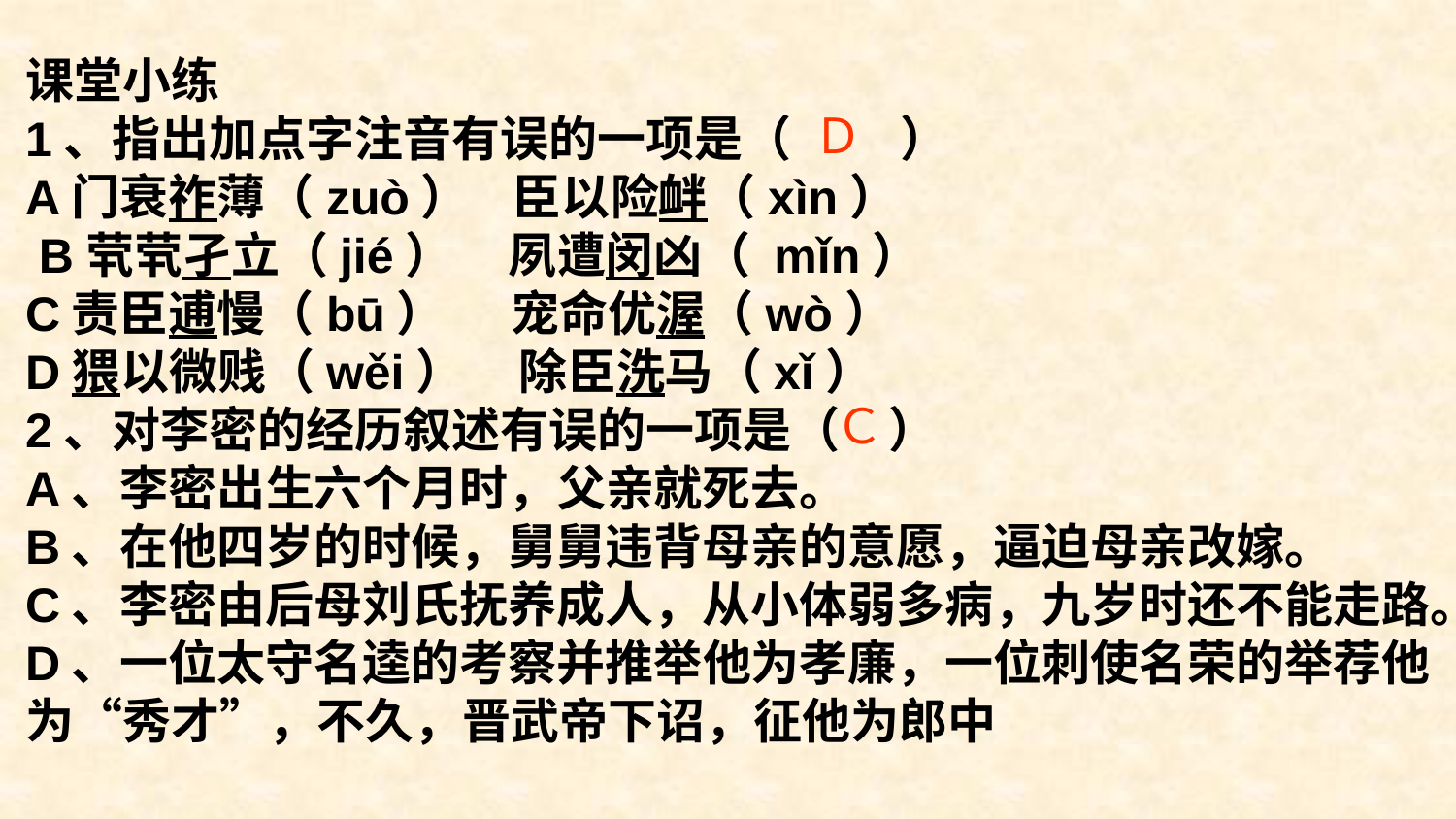

课堂小练
1、指出加点字注音有误的一项是（　　 ）
A门衰祚薄（zuò）    臣以险衅（xìn）
 B茕茕孑立（jié）     夙遭闵凶（ mǐn）
C责臣逋慢（bū）      宠命优渥（wò）
D猥以微贱（wěi）     除臣洗马（xǐ）
2、对李密的经历叙述有误的一项是（　）
A、李密出生六个月时，父亲就死去。
B、在他四岁的时候，舅舅违背母亲的意愿，逼迫母亲改嫁。
C、李密由后母刘氏抚养成人，从小体弱多病，九岁时还不能走路。
D、一位太守名逵的考察并推举他为孝廉，一位刺使名荣的举荐他为“秀才”，不久，晋武帝下诏，征他为郎中
Ｄ
Ｃ